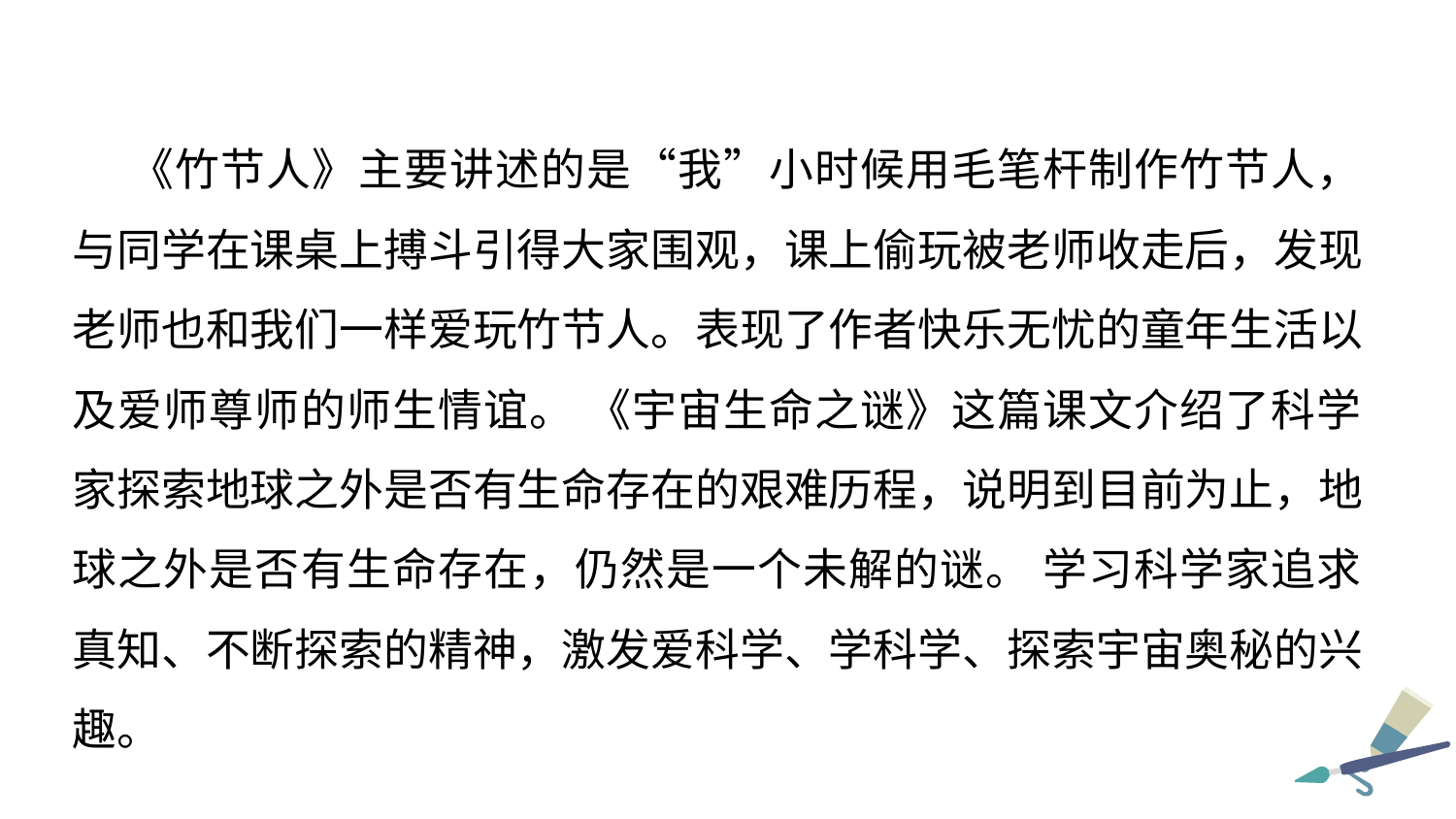

《竹节人》主要讲述的是“我”小时候用毛笔杆制作竹节人，与同学在课桌上搏斗引得大家围观，课上偷玩被老师收走后，发现老师也和我们一样爱玩竹节人。表现了作者快乐无忧的童年生活以及爱师尊师的师生情谊。 《宇宙生命之谜》这篇课文介绍了科学家探索地球之外是否有生命存在的艰难历程，说明到目前为止，地球之外是否有生命存在，仍然是一个未解的谜。 学习科学家追求真知、不断探索的精神，激发爱科学、学科学、探索宇宙奥秘的兴趣。